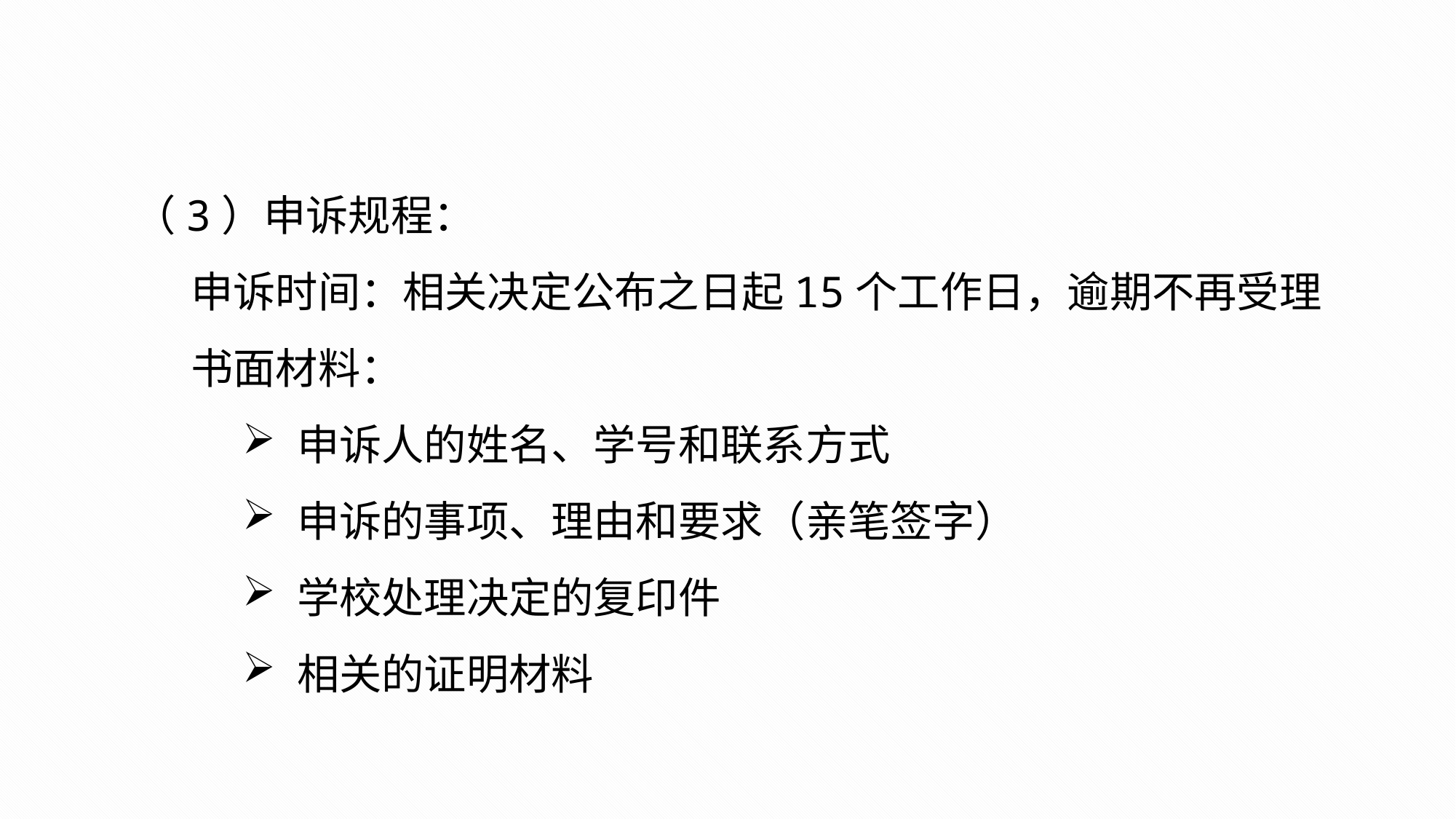

（3）申诉规程：
     申诉时间：相关决定公布之日起15个工作日，逾期不再受理
     书面材料：
申诉人的姓名、学号和联系方式
申诉的事项、理由和要求（亲笔签字）
学校处理决定的复印件
相关的证明材料